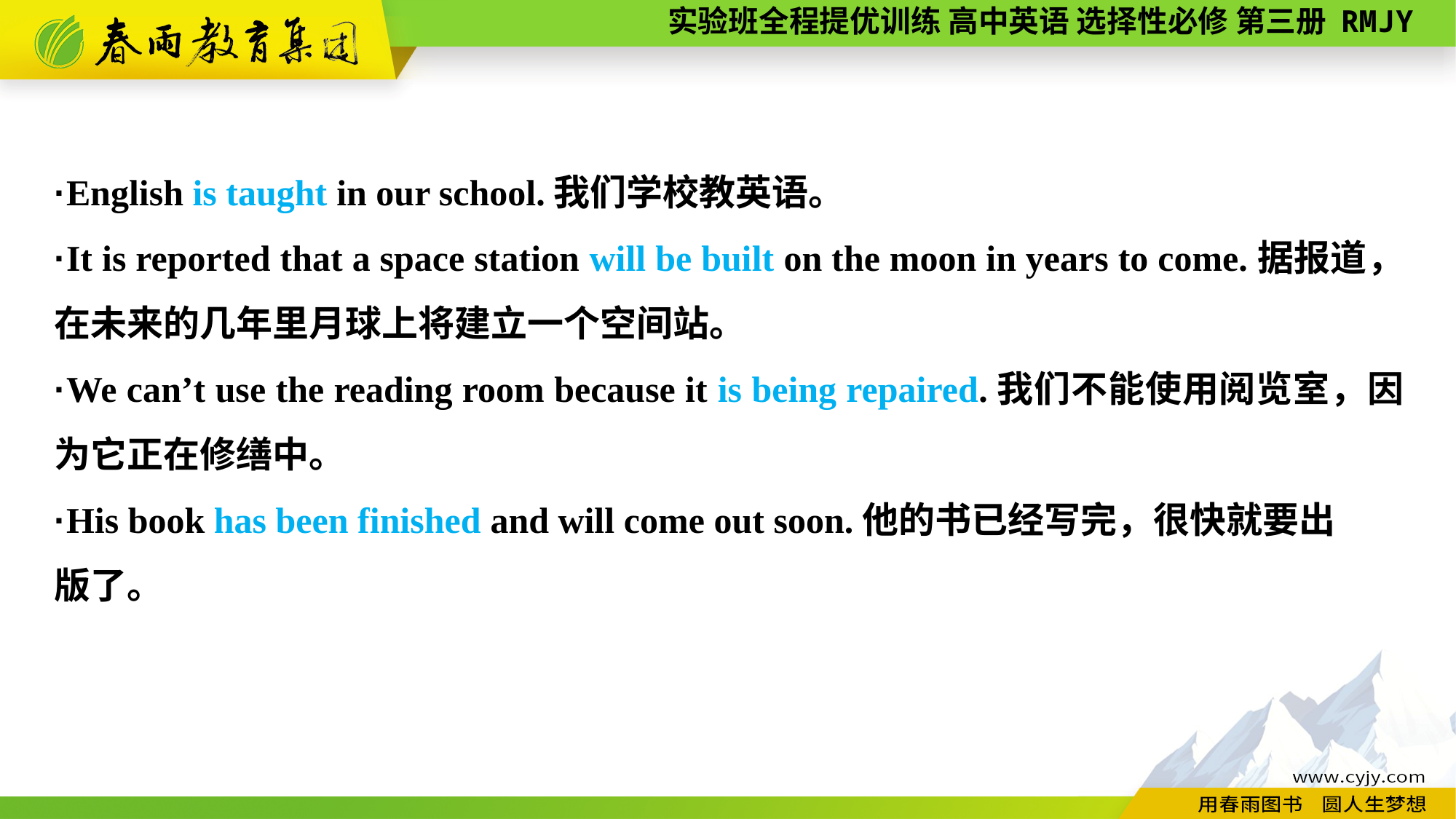

·English is taught in our school.我们学校教英语。
·It is reported that a space station will be built on the moon in years to come.据报道，在未来的几年里月球上将建立一个空间站。
·We can’t use the reading room because it is being repaired.我们不能使用阅览室，因为它正在修缮中。
·His book has been finished and will come out soon.他的书已经写完，很快就要出
版了。